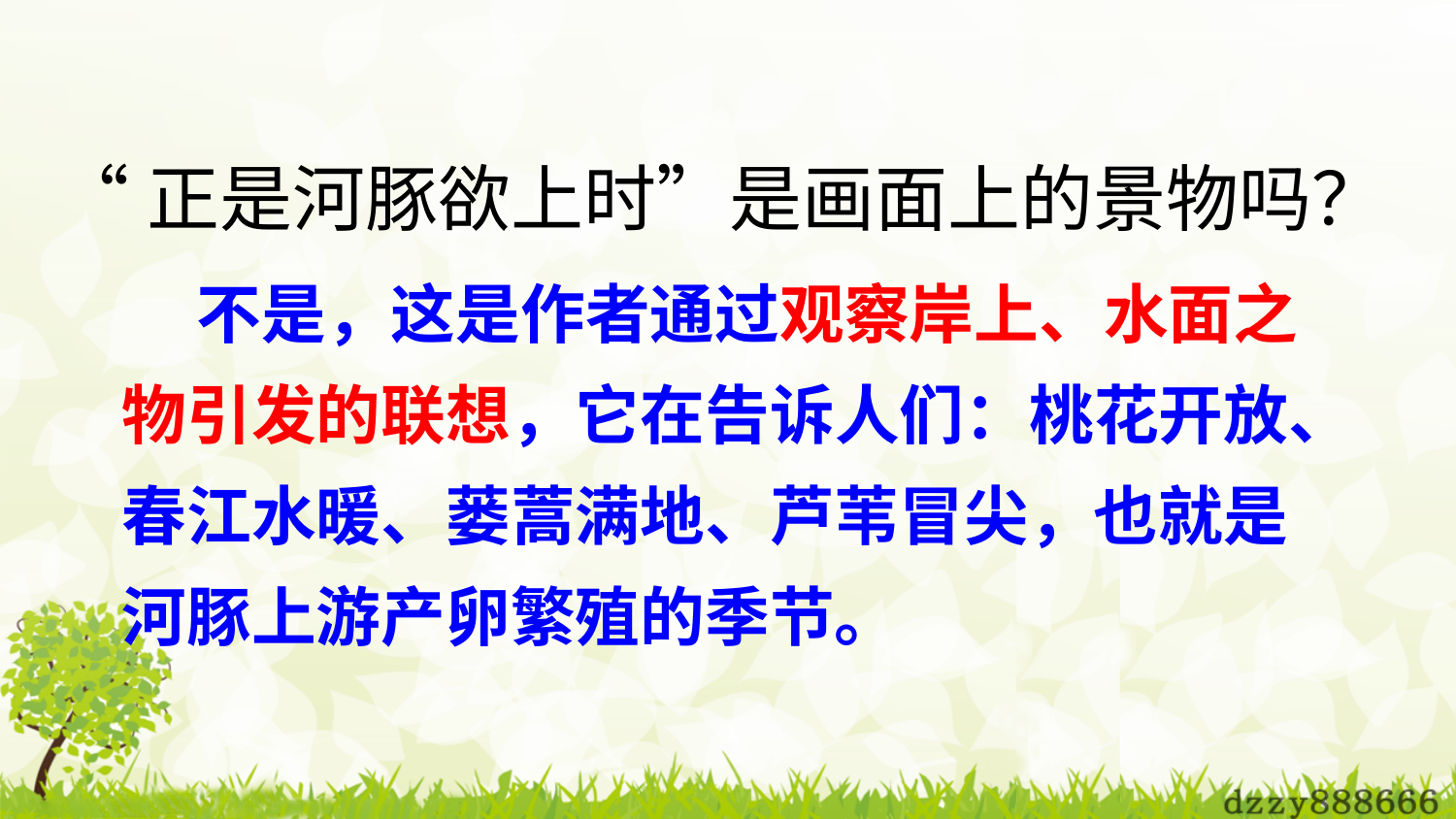

“正是河豚欲上时”是画面上的景物吗？
    不是，这是作者通过观察岸上、水面之物引发的联想，它在告诉人们：桃花开放、春江水暖、蒌蒿满地、芦苇冒尖，也就是河豚上游产卵繁殖的季节。